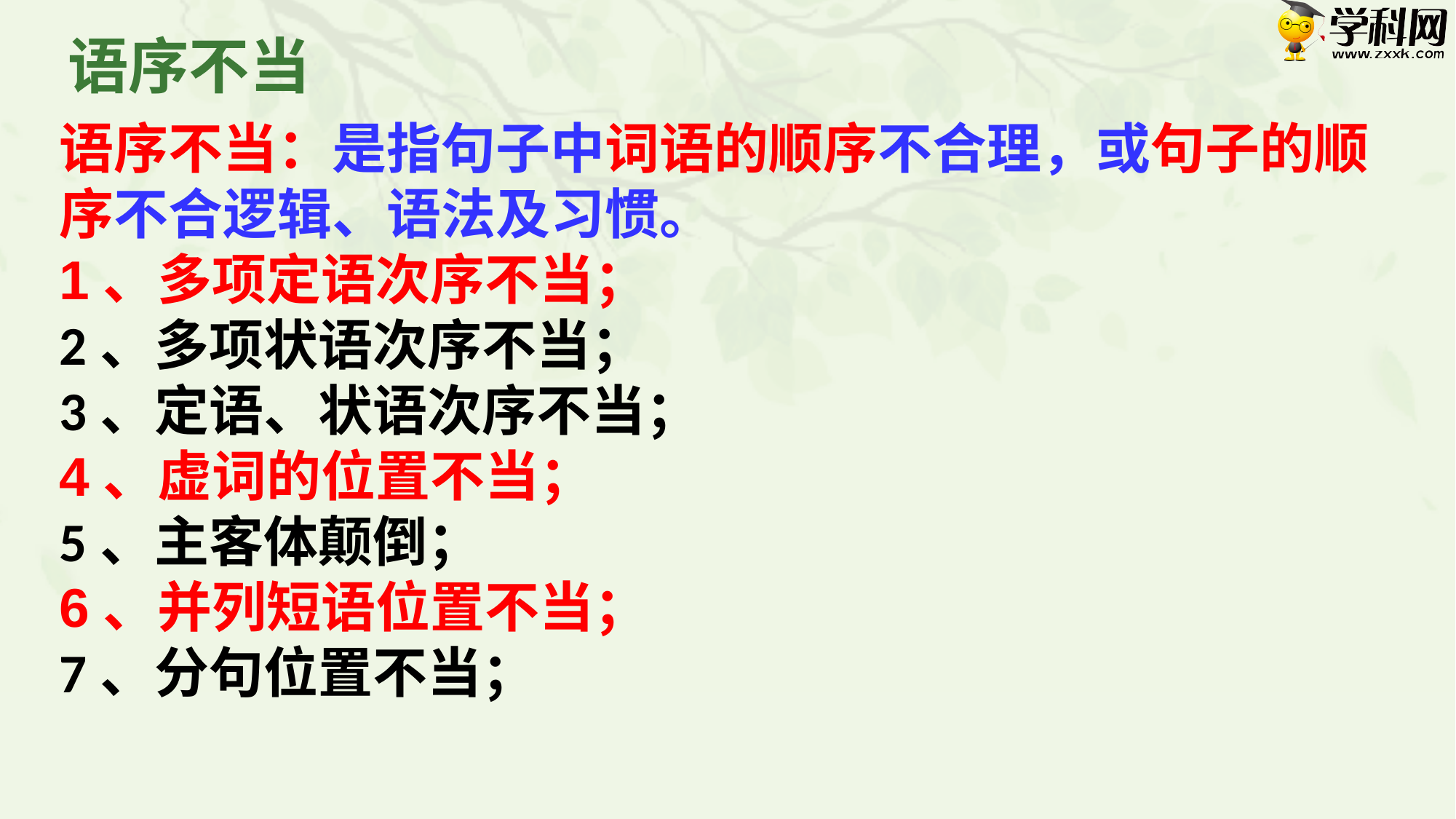

语序不当
语序不当：是指句子中词语的顺序不合理，或句子的顺序不合逻辑、语法及习惯。
1、多项定语次序不当；
2、多项状语次序不当；
3、定语、状语次序不当；
4、虚词的位置不当；
5、主客体颠倒；
6、并列短语位置不当；
7、分句位置不当；